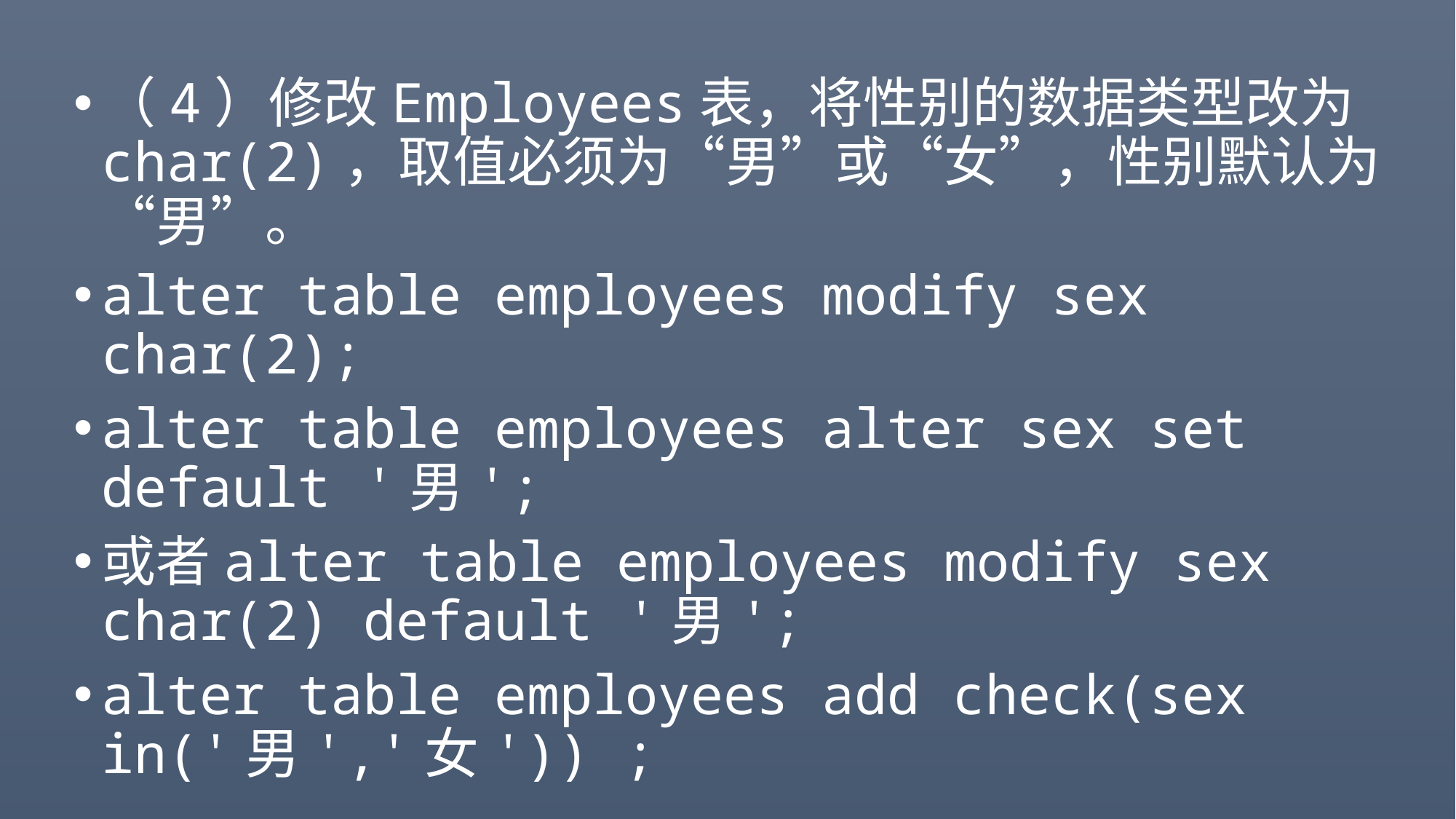

#
（4）修改Employees表，将性别的数据类型改为char(2)，取值必须为“男”或“女”，性别默认为“男”。
alter table employees modify sex char(2);
alter table employees alter sex set default '男';
或者alter table employees modify sex char(2) default '男';
alter table employees add check(sex in('男','女')) ;